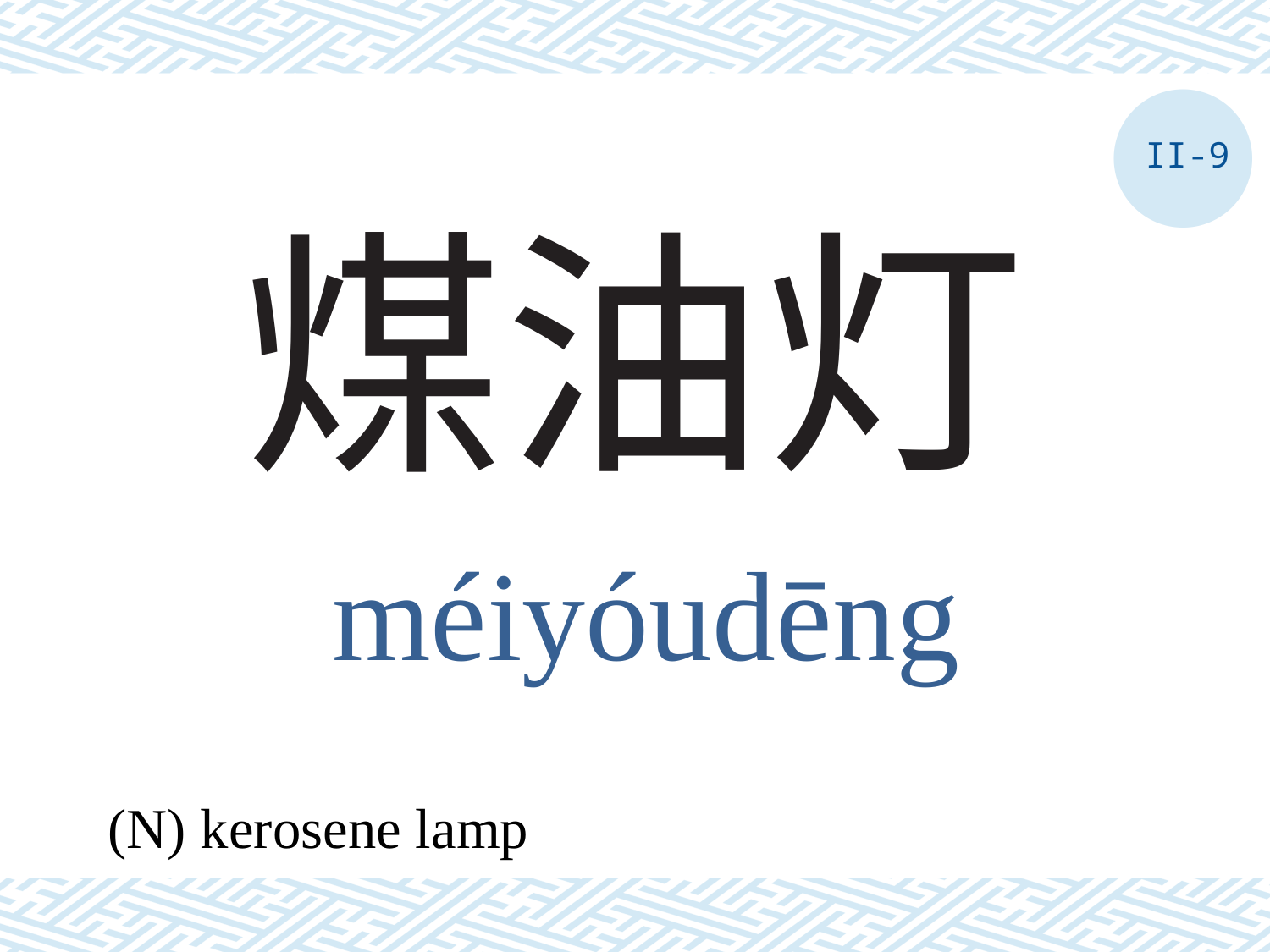

II-9

# 煤油灯
méiyóudēng
(N) kerosene lamp